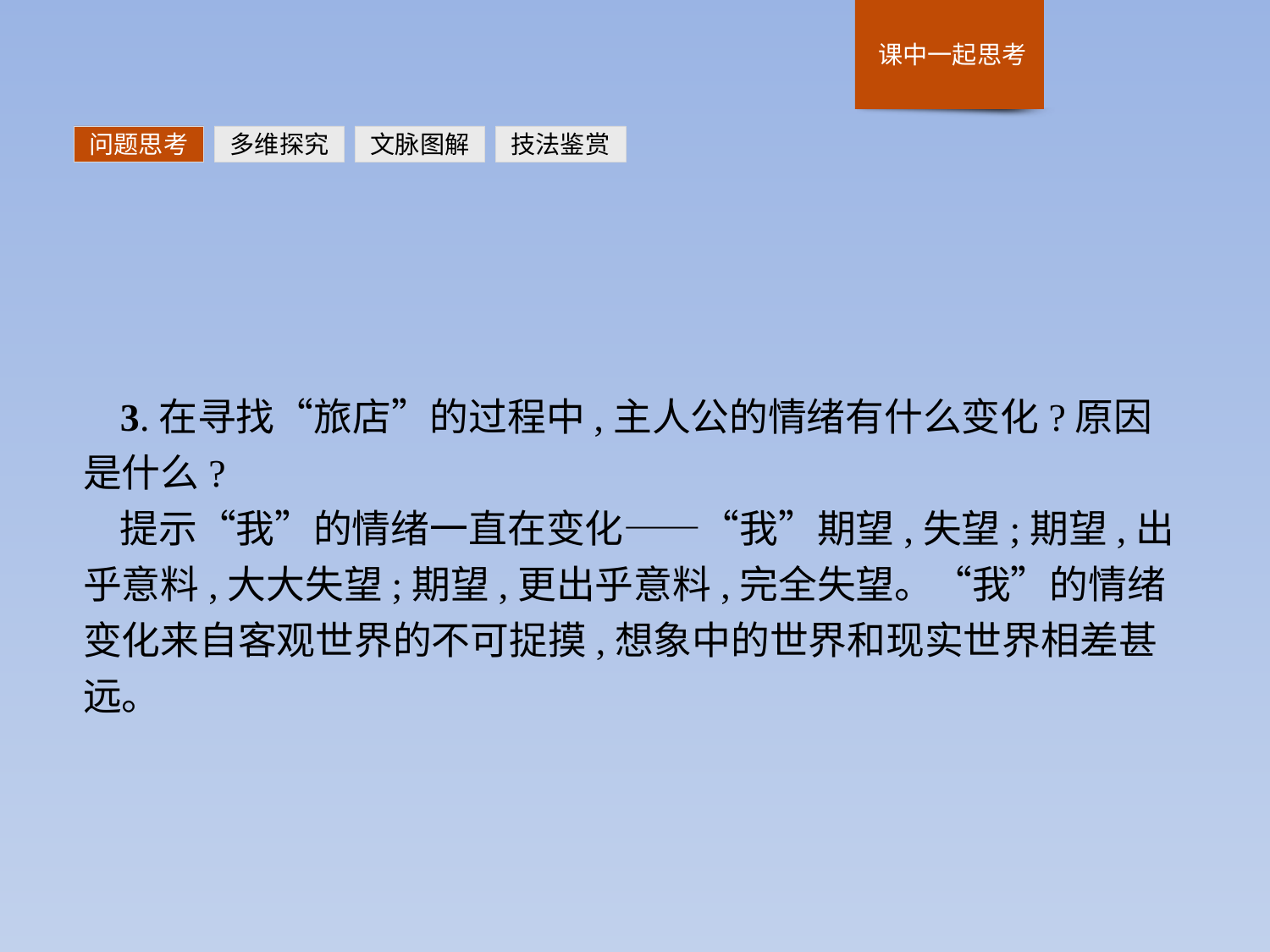

问题思考
多维探究
文脉图解
技法鉴赏
3.在寻找“旅店”的过程中,主人公的情绪有什么变化?原因是什么?
提示“我”的情绪一直在变化——“我”期望,失望;期望,出乎意料,大大失望;期望,更出乎意料,完全失望。“我”的情绪变化来自客观世界的不可捉摸,想象中的世界和现实世界相差甚远。